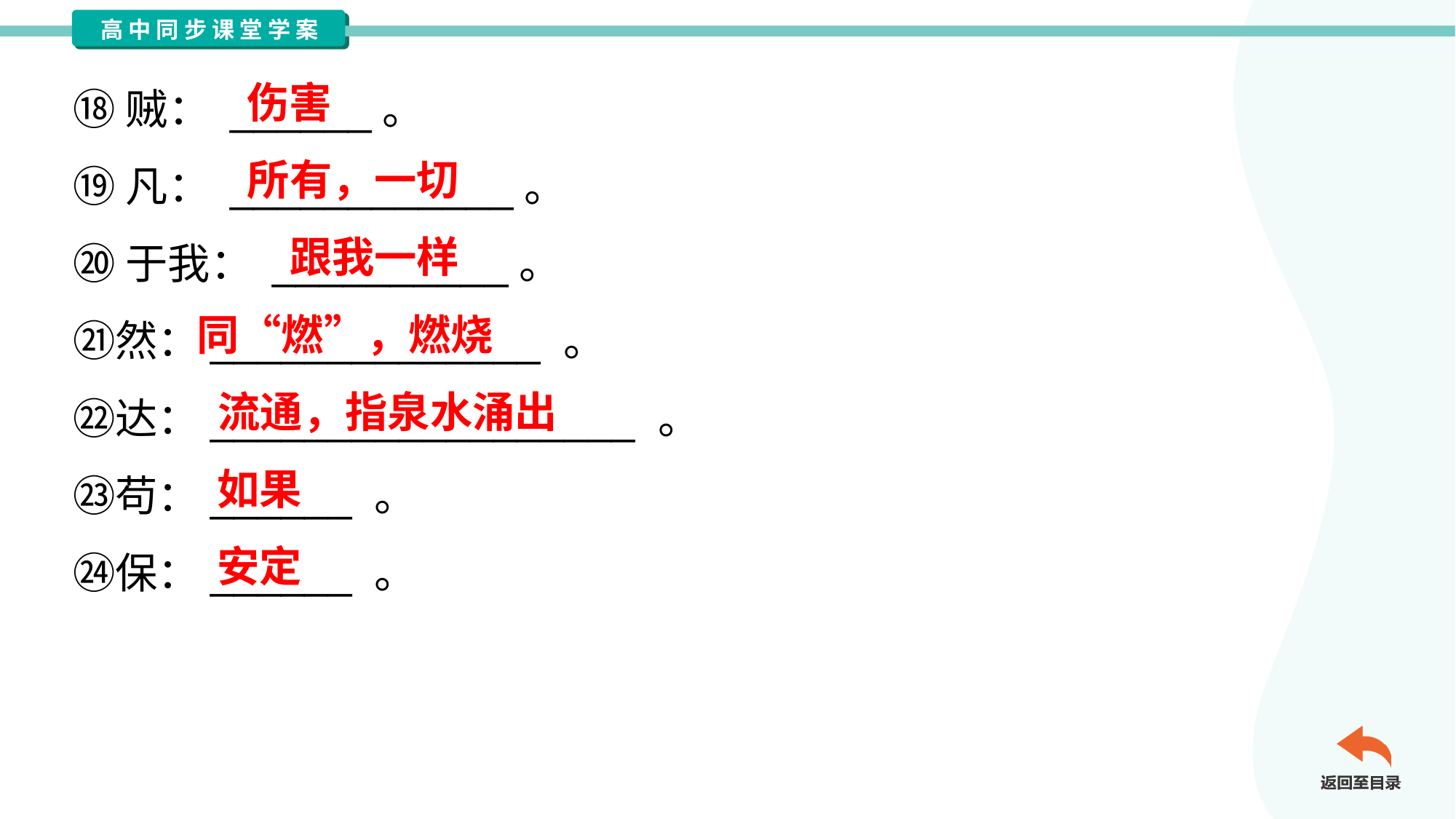

伤害
⑱贼： ______。
⑲凡： ____________。
⑳于我： __________。
㉑然：______________ 。
㉒达：__________________ 。
㉓苟：______ 。
㉔保：______ 。
所有，一切
跟我一样
同“燃”，燃烧
流通，指泉水涌出
如果
安定